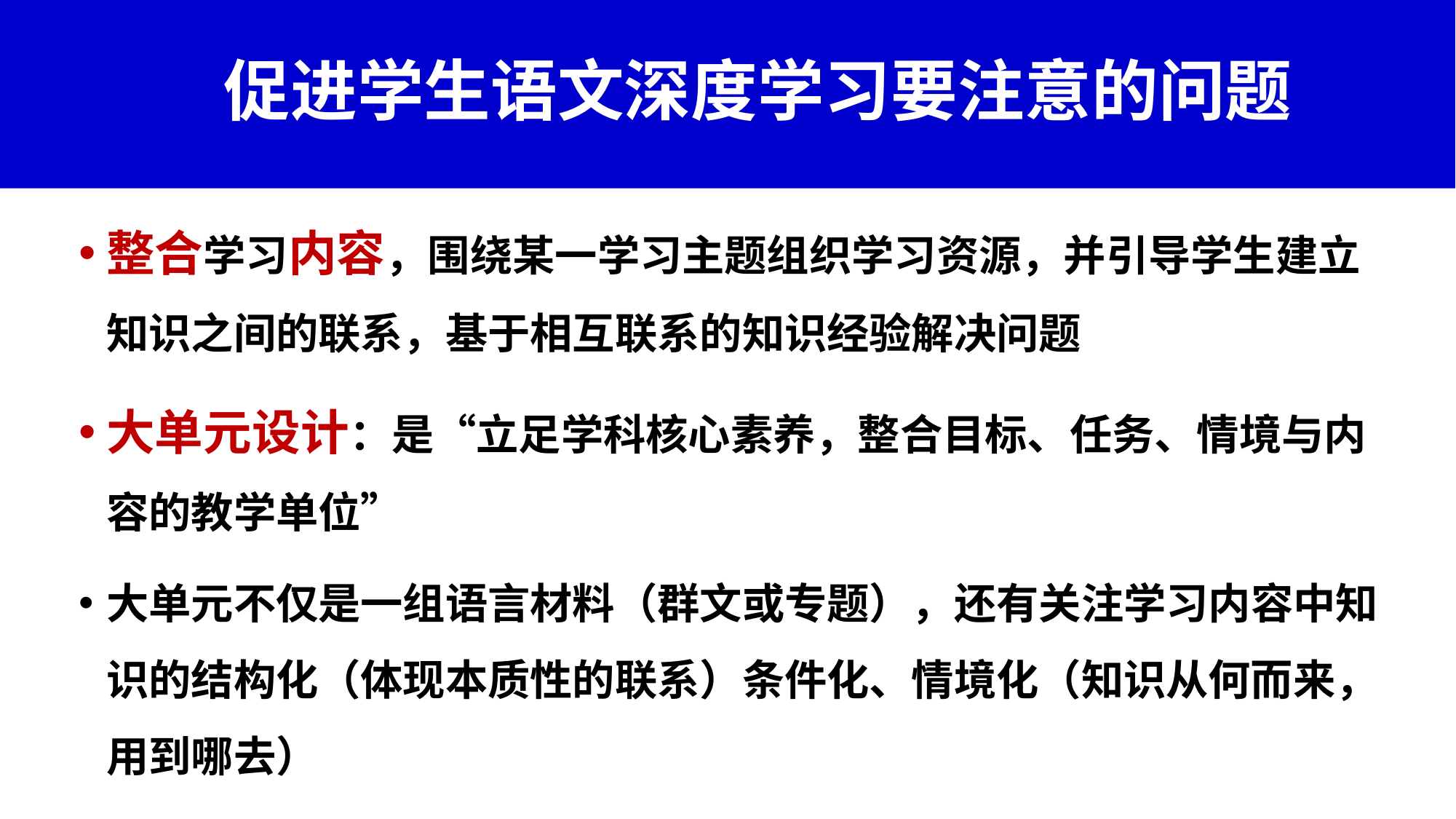

# 促进学生语文深度学习要注意的问题
整合学习内容，围绕某一学习主题组织学习资源，并引导学生建立知识之间的联系，基于相互联系的知识经验解决问题
大单元设计：是“立足学科核心素养，整合目标、任务、情境与内容的教学单位”
大单元不仅是一组语言材料（群文或专题），还有关注学习内容中知识的结构化（体现本质性的联系）条件化、情境化（知识从何而来，用到哪去）